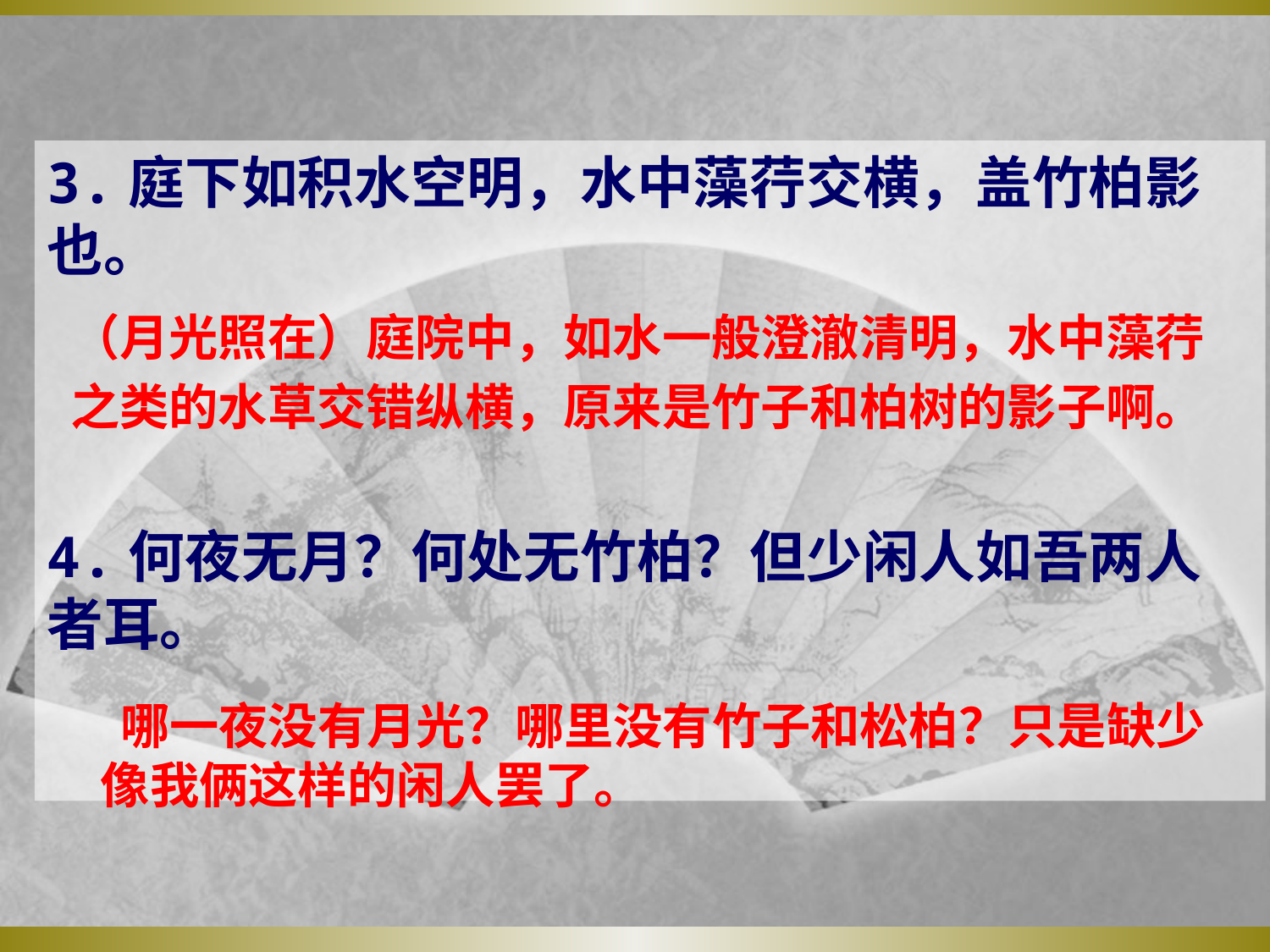

3.庭下如积水空明，水中藻荇交横，盖竹柏影也。

4.何夜无月？何处无竹柏？但少闲人如吾两人者耳。

（月光照在）庭院中，如水一般澄澈清明，水中藻荇
之类的水草交错纵横，原来是竹子和柏树的影子啊。

      哪一夜没有月光？哪里没有竹子和松柏？只是缺少像我俩这样的闲人罢了。